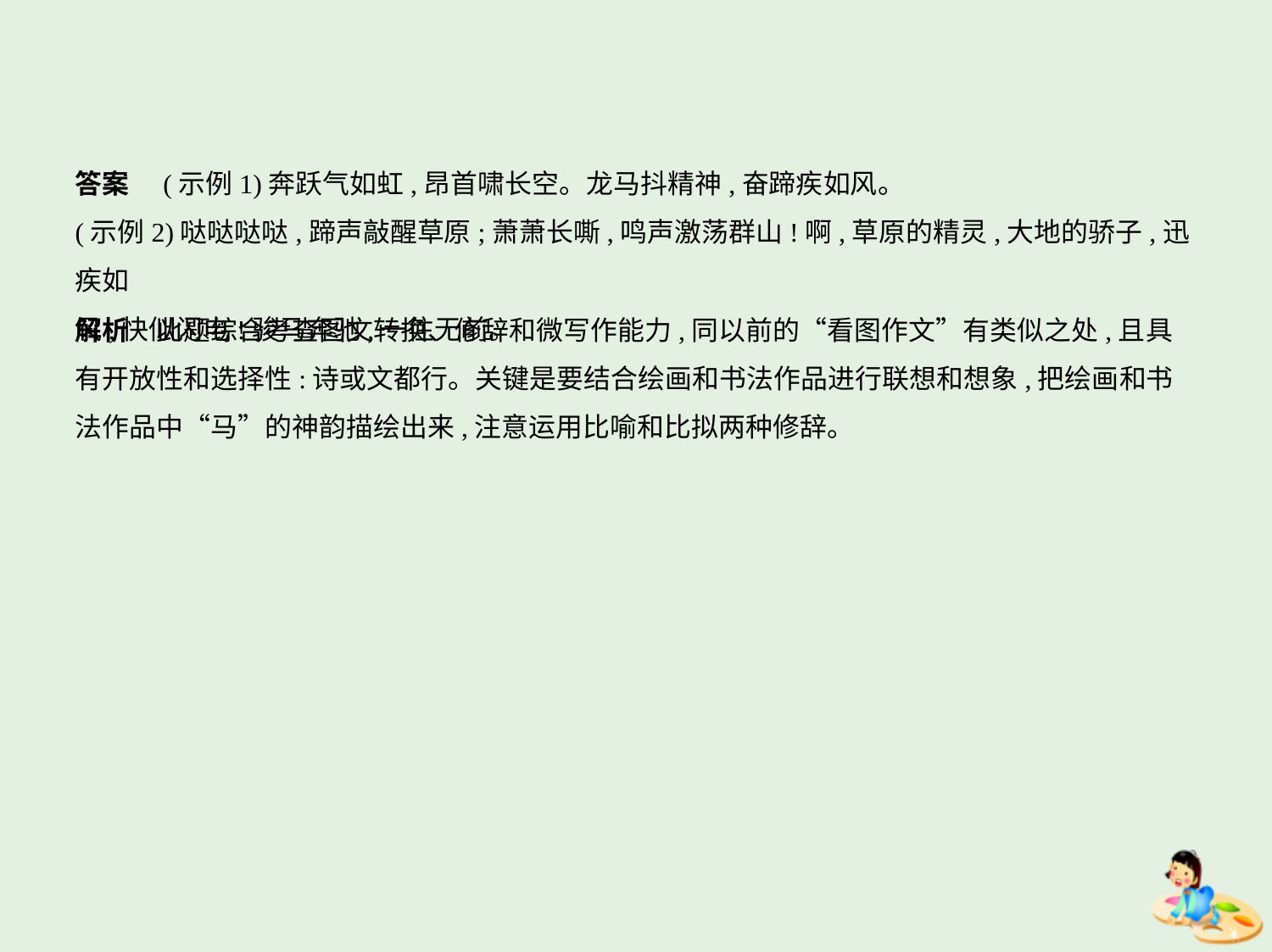

答案　(示例1)奔跃气如虹,昂首啸长空。龙马抖精神,奋蹄疾如风。
(示例2)哒哒哒哒,蹄声敲醒草原;萧萧长嘶,鸣声激荡群山!啊,草原的精灵,大地的骄子,迅疾如
风,快似闪电!骏马奔驰,一往无前。
解析　此题综合考查图文转换、修辞和微写作能力,同以前的“看图作文”有类似之处,且具
有开放性和选择性:诗或文都行。关键是要结合绘画和书法作品进行联想和想象,把绘画和书
法作品中“马”的神韵描绘出来,注意运用比喻和比拟两种修辞。